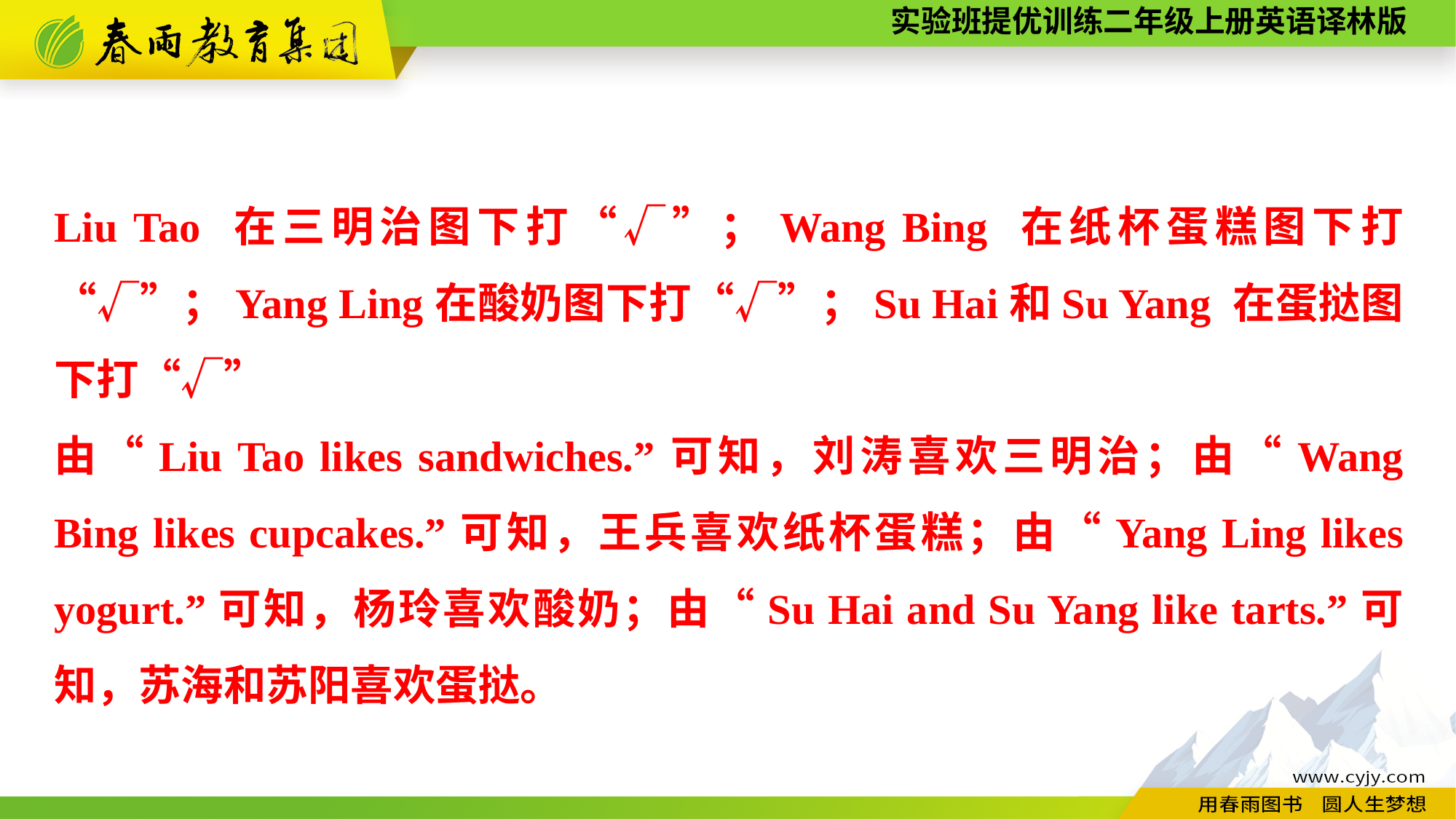

Liu Tao 在三明治图下打“√”；Wang Bing 在纸杯蛋糕图下打“√”；Yang Ling在酸奶图下打“√”；Su Hai和Su Yang 在蛋挞图下打“√”
由“Liu Tao likes sandwiches.”可知，刘涛喜欢三明治；由“Wang Bing likes cupcakes.”可知，王兵喜欢纸杯蛋糕；由“Yang Ling likes yogurt.”可知，杨玲喜欢酸奶；由“Su Hai and Su Yang like tarts.”可知，苏海和苏阳喜欢蛋挞。